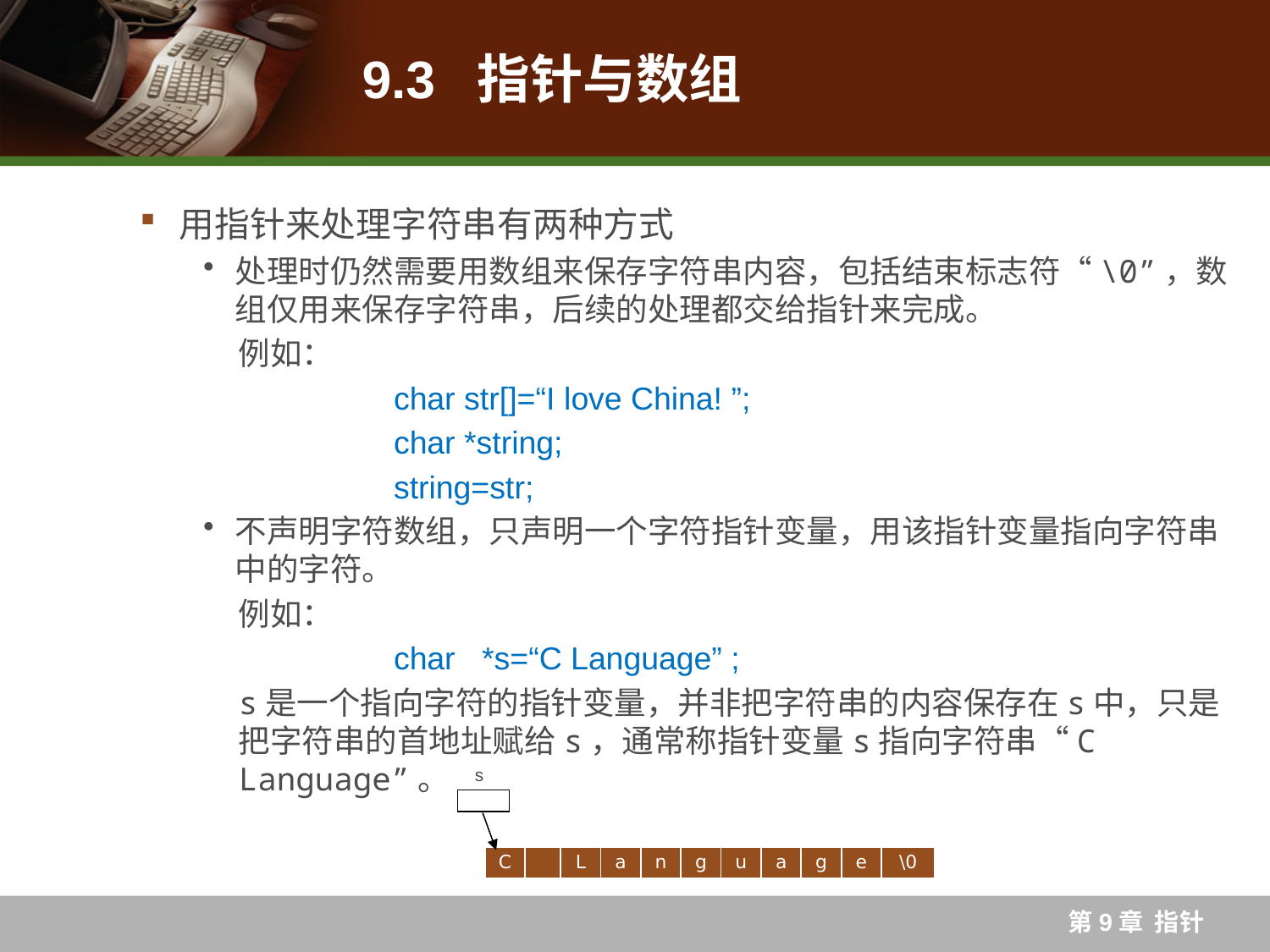

# 9.3  指针与数组
用指针来处理字符串有两种方式
处理时仍然需要用数组来保存字符串内容，包括结束标志符“\0”，数组仅用来保存字符串，后续的处理都交给指针来完成。
例如：
		char str[]=“I love China! ”;
		char *string;
		string=str;
不声明字符数组，只声明一个字符指针变量，用该指针变量指向字符串中的字符。
例如：
		char   *s=“C Language” ;
s是一个指向字符的指针变量，并非把字符串的内容保存在s中，只是把字符串的首地址赋给s，通常称指针变量s指向字符串“C Language”。

s

| C |  | L | a | n | g | u | a | g | e | \0 |
| --- | --- | --- | --- | --- | --- | --- | --- | --- | --- | --- |
第9章  指针